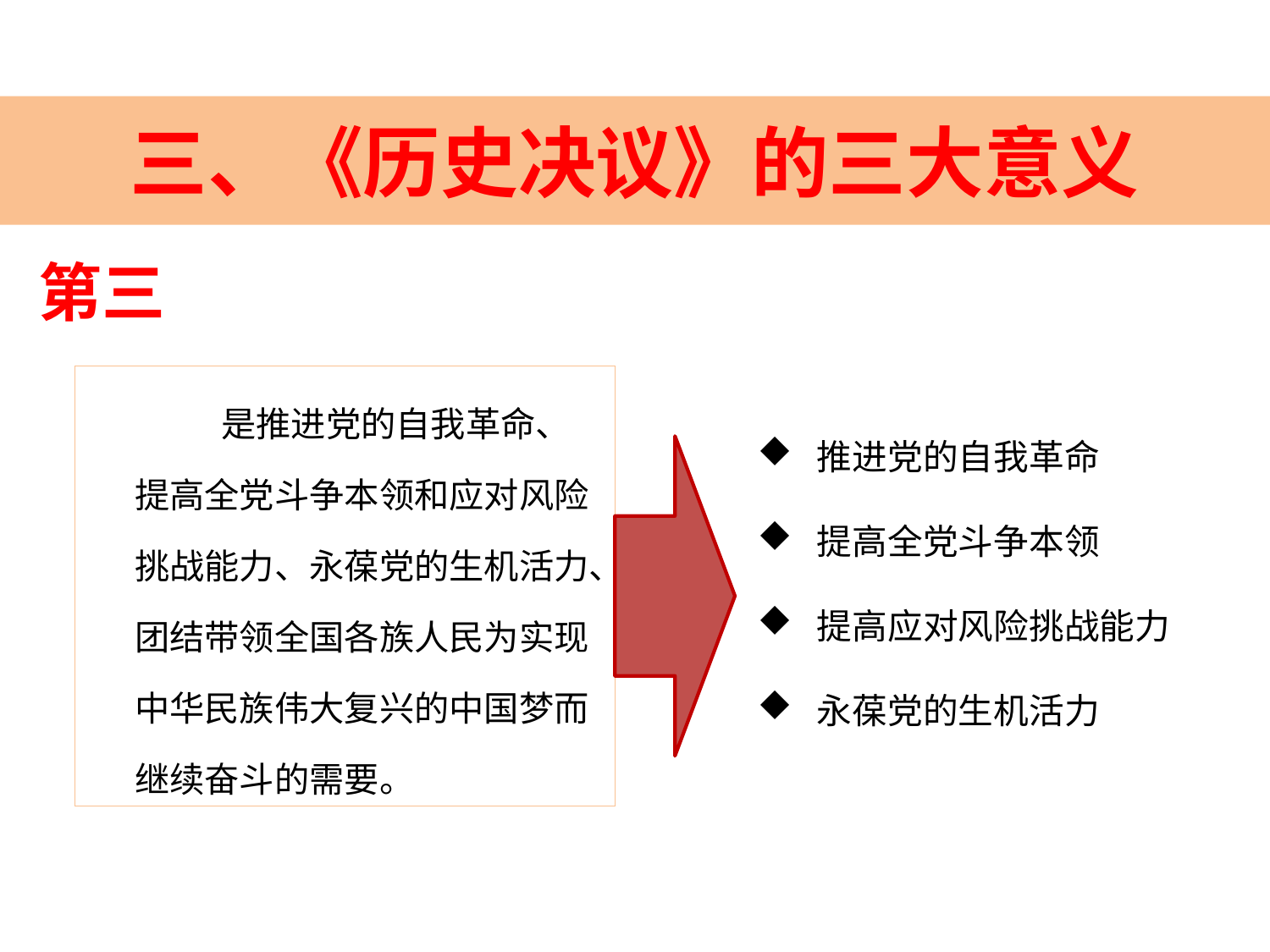

# 三、《历史决议》的三大意义
第三
                是推进党的自我革命、提高全党斗争本领和应对风险挑战能力、永葆党的生机活力、团结带领全国各族人民为实现中华民族伟大复兴的中国梦而继续奋斗的需要。
  推进党的自我革命
  提高全党斗争本领
  提高应对风险挑战能力
  永葆党的生机活力